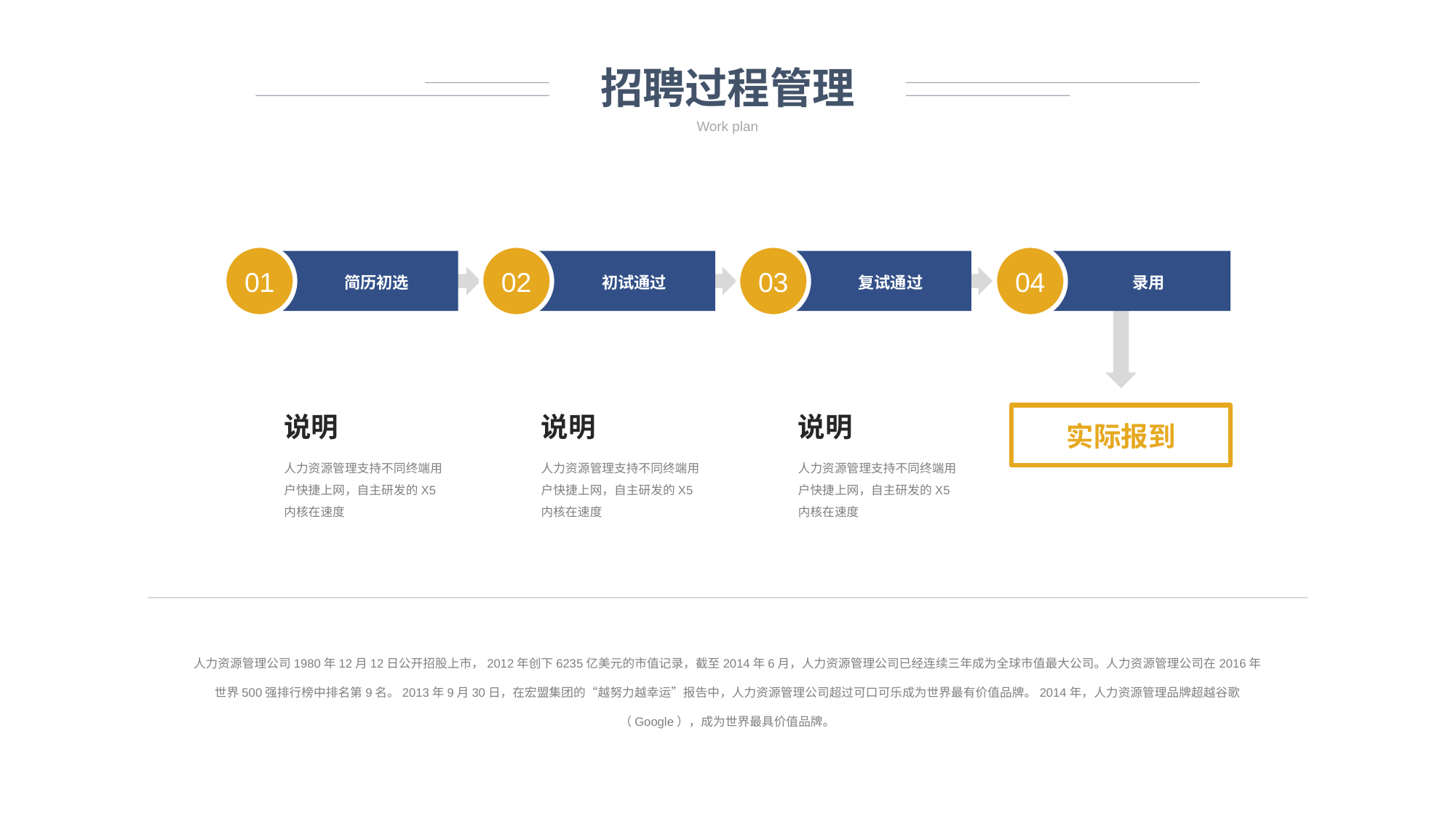

招聘过程管理
Work plan
01
02
03
04

简历初选
初试通过
复试通过
录用

说明
说明
说明
实际报到

人力资源管理支持不同终端用户快捷上网，自主研发的X5内核在速度
人力资源管理支持不同终端用户快捷上网，自主研发的X5内核在速度
人力资源管理支持不同终端用户快捷上网，自主研发的X5内核在速度
人力资源管理公司1980年12月12日公开招股上市，2012年创下6235亿美元的市值记录，截至2014年6月，人力资源管理公司已经连续三年成为全球市值最大公司。人力资源管理公司在2016年世界500强排行榜中排名第9名。2013年9月30日，在宏盟集团的“越努力越幸运”报告中，人力资源管理公司超过可口可乐成为世界最有价值品牌。2014年，人力资源管理品牌超越谷歌（Google），成为世界最具价值品牌。